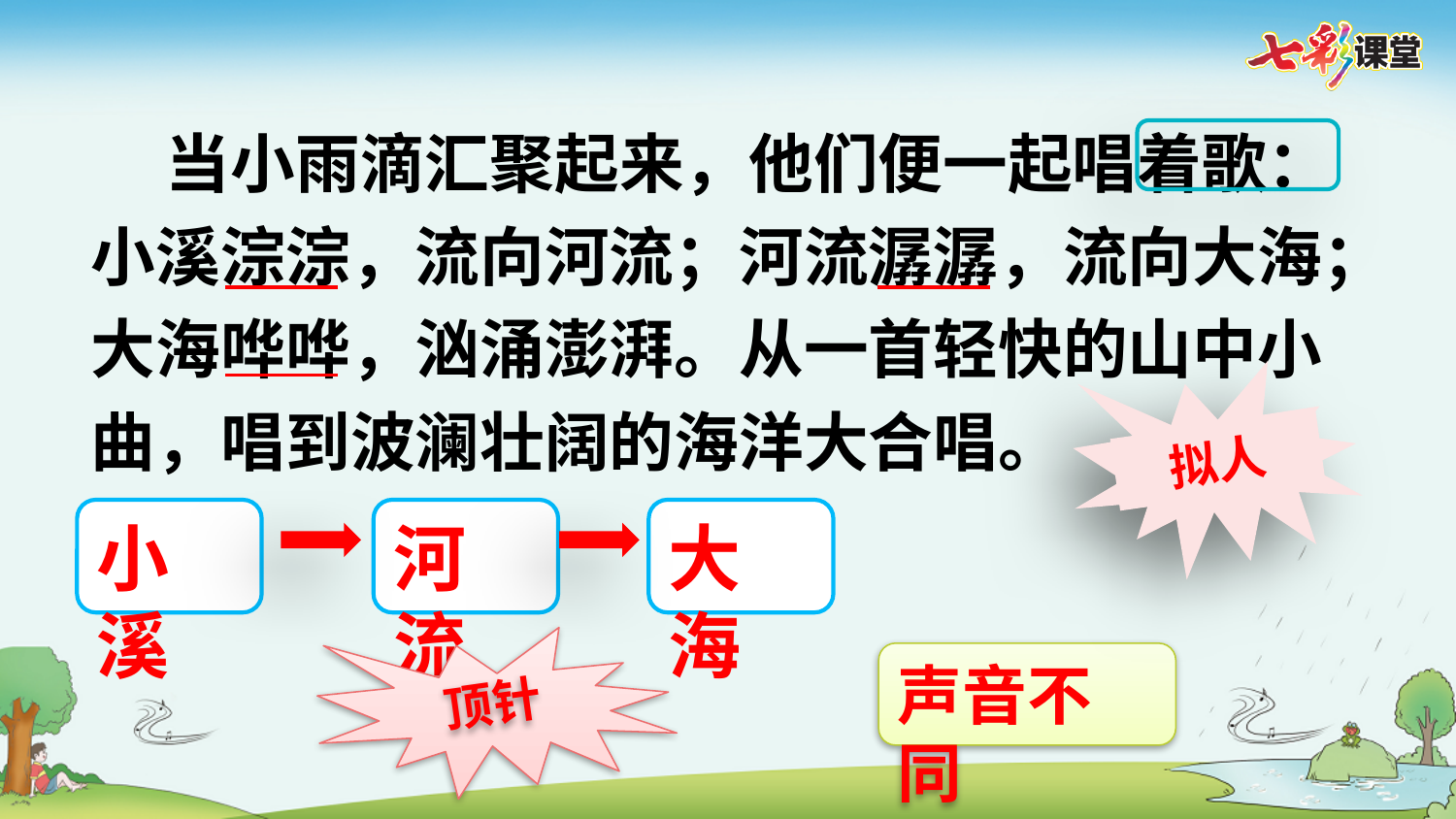

当小雨滴汇聚起来，他们便一起唱着歌：小溪淙淙，流向河流；河流潺潺，流向大海；大海哗哗，汹涌澎湃。从一首轻快的山中小曲，唱到波澜壮阔的海洋大合唱。

拟人
小溪
河流
大海

顶针
声音不同